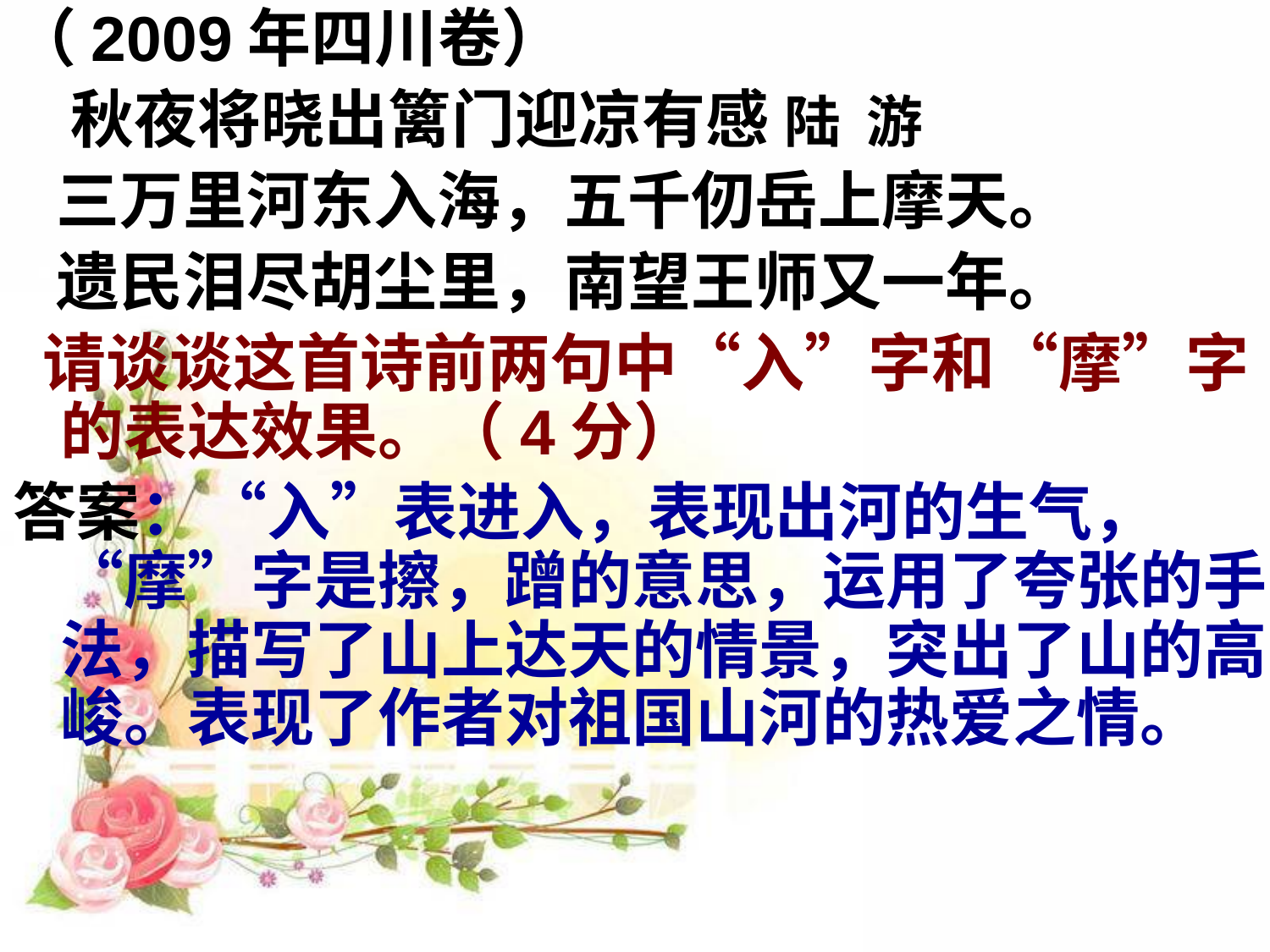

（2009年四川卷）
   秋夜将晓出篱门迎凉有感 陆  游
  三万里河东入海，五千仞岳上摩天。
  遗民泪尽胡尘里，南望王师又一年。
 请谈谈这首诗前两句中“入”字和“摩”字的表达效果。（4分）
答案：“入”表进入，表现出河的生气，“摩”字是擦，蹭的意思，运用了夸张的手法，描写了山上达天的情景，突出了山的高峻。表现了作者对祖国山河的热爱之情。